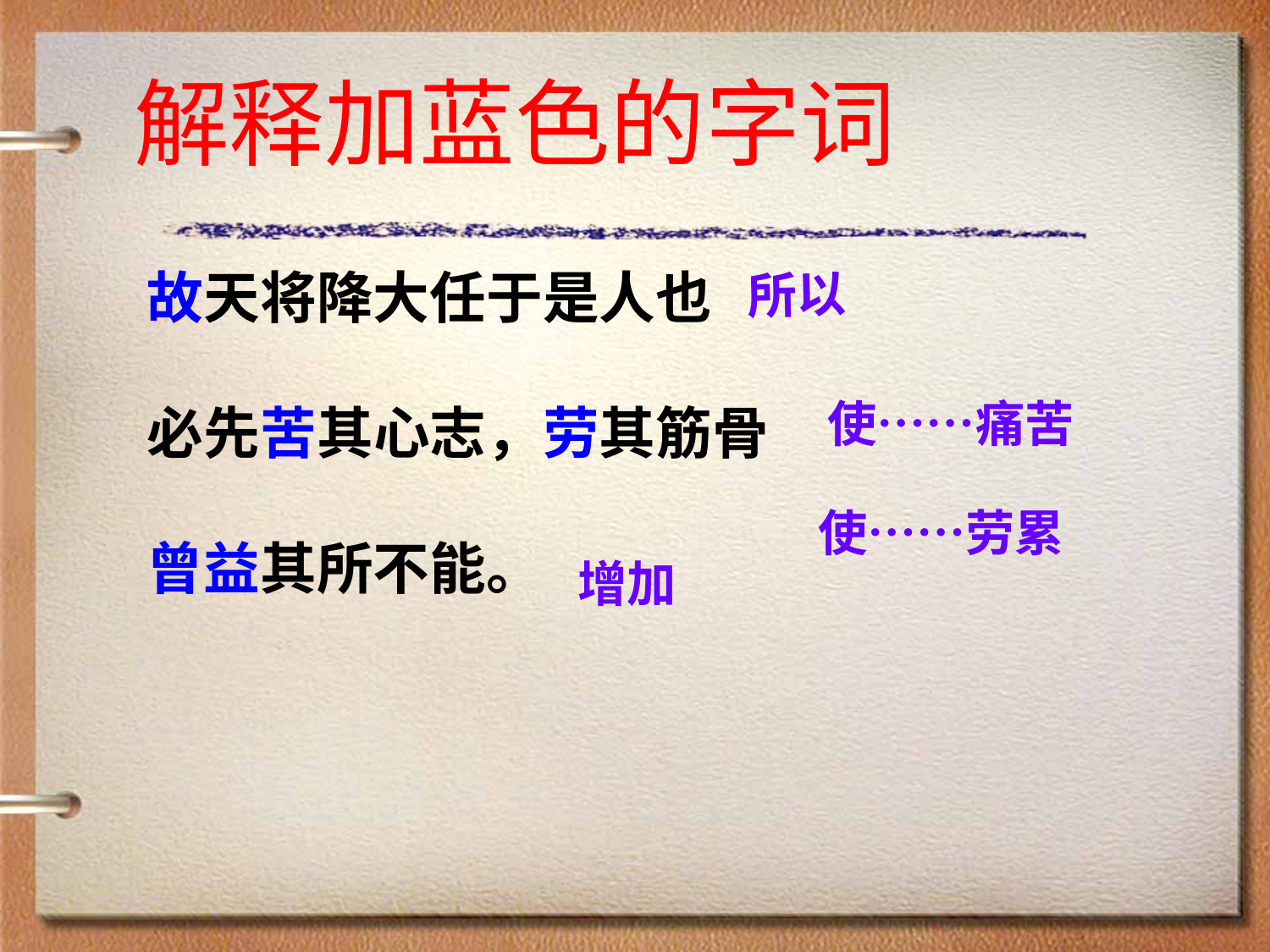

解释加蓝色的字词
故天将降大任于是人也

必先苦其心志，劳其筋骨

曾益其所不能。

所以
使……痛苦
使……劳累
增加